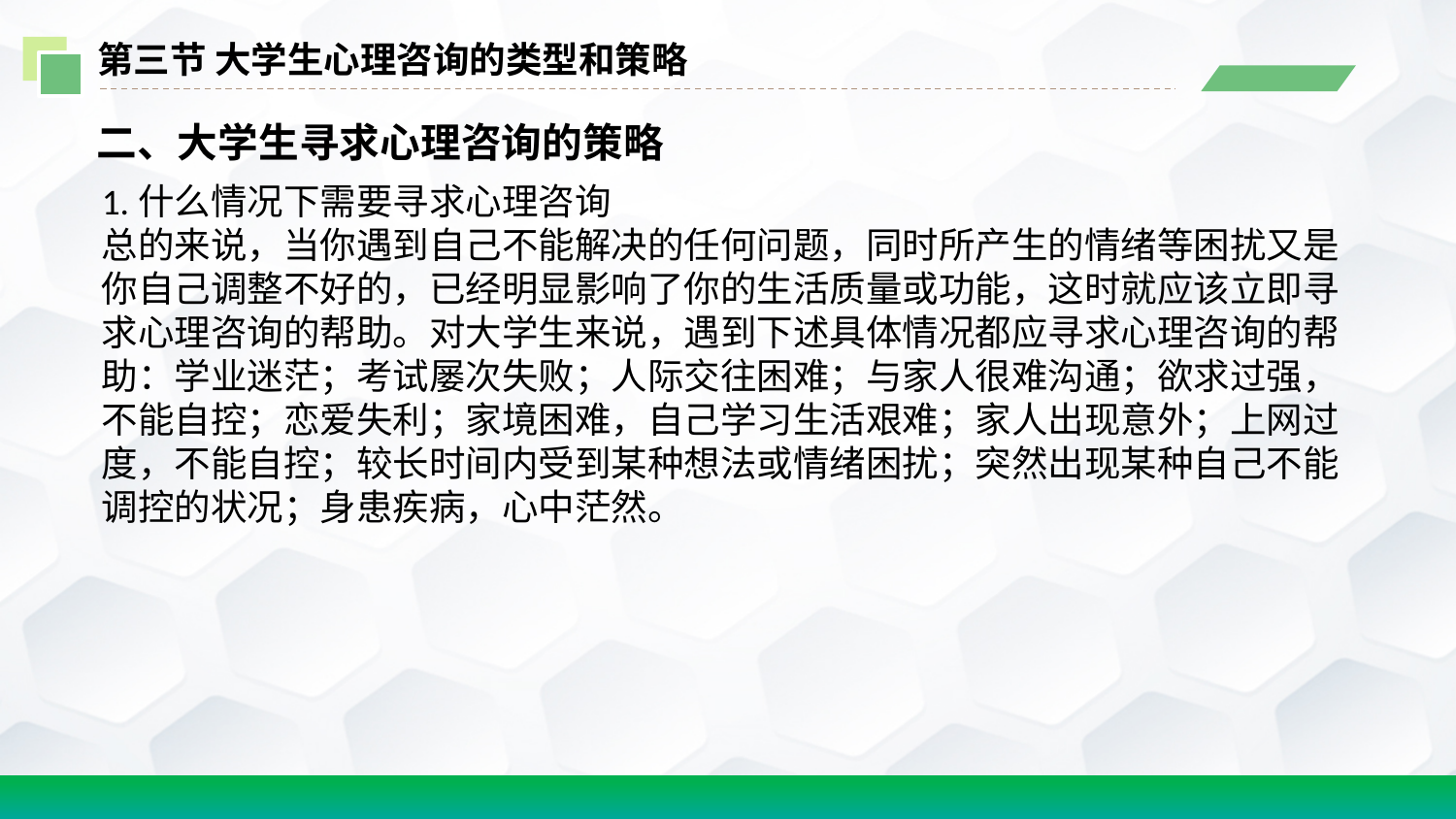

第三节 大学生心理咨询的类型和策略
二、大学生寻求心理咨询的策略
1.什么情况下需要寻求心理咨询
总的来说，当你遇到自己不能解决的任何问题，同时所产生的情绪等困扰又是你自己调整不好的，已经明显影响了你的生活质量或功能，这时就应该立即寻求心理咨询的帮助。对大学生来说，遇到下述具体情况都应寻求心理咨询的帮助：学业迷茫；考试屡次失败；人际交往困难；与家人很难沟通；欲求过强，不能自控；恋爱失利；家境困难，自己学习生活艰难；家人出现意外；上网过度，不能自控；较长时间内受到某种想法或情绪困扰；突然出现某种自己不能调控的状况；身患疾病，心中茫然。